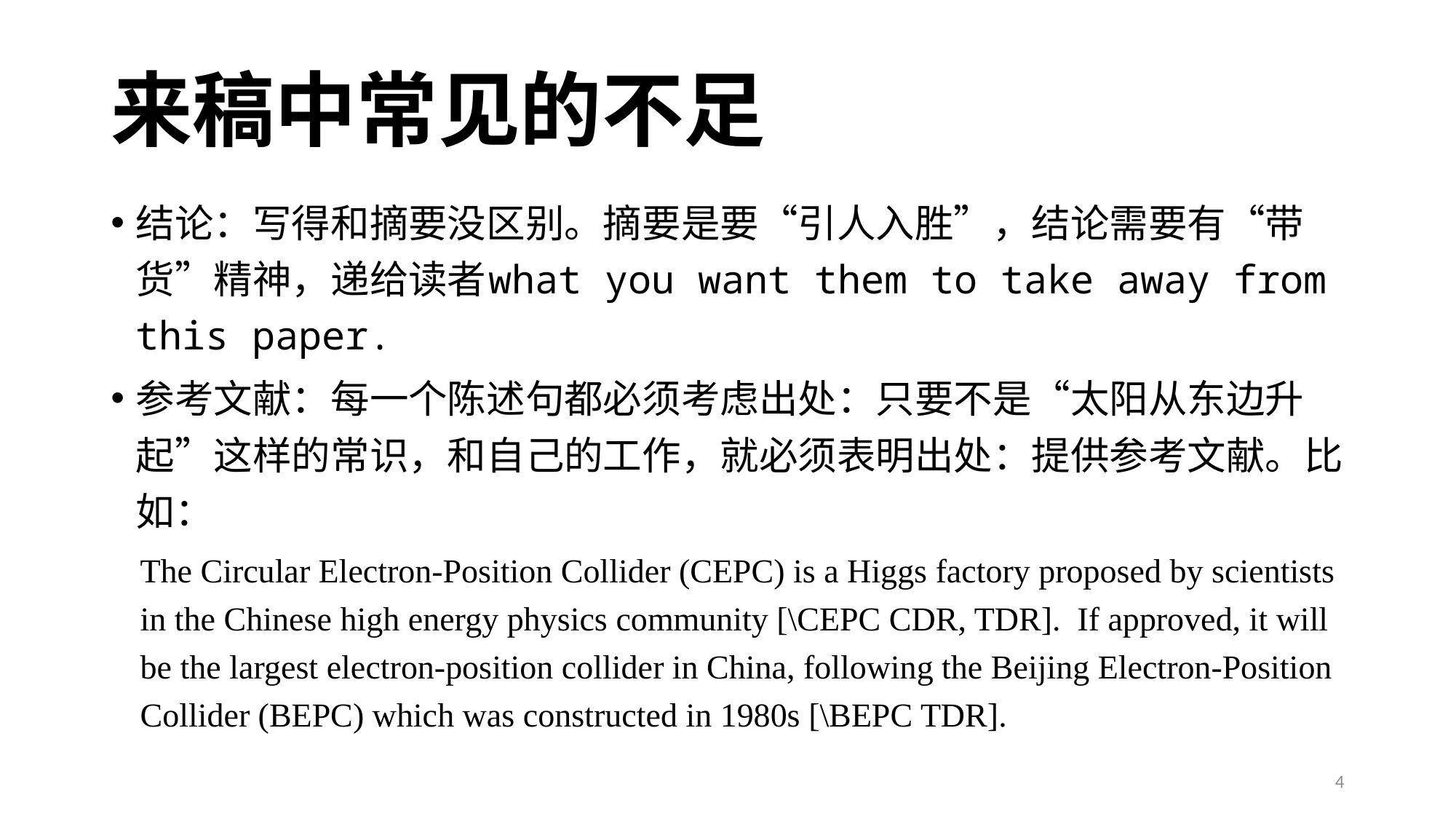

# 来稿中常见的不足
结论：写得和摘要没区别。摘要是要“引人入胜”，结论需要有“带货”精神，递给读者what you want them to take away from this paper.
参考文献：每一个陈述句都必须考虑出处：只要不是“太阳从东边升起”这样的常识，和自己的工作，就必须表明出处：提供参考文献。比如：
The Circular Electron-Position Collider (CEPC) is a Higgs factory proposed by scientists in the Chinese high energy physics community [\CEPC CDR, TDR].  If approved, it will be the largest electron-position collider in China, following the Beijing Electron-Position Collider (BEPC) which was constructed in 1980s [\BEPC TDR].

4